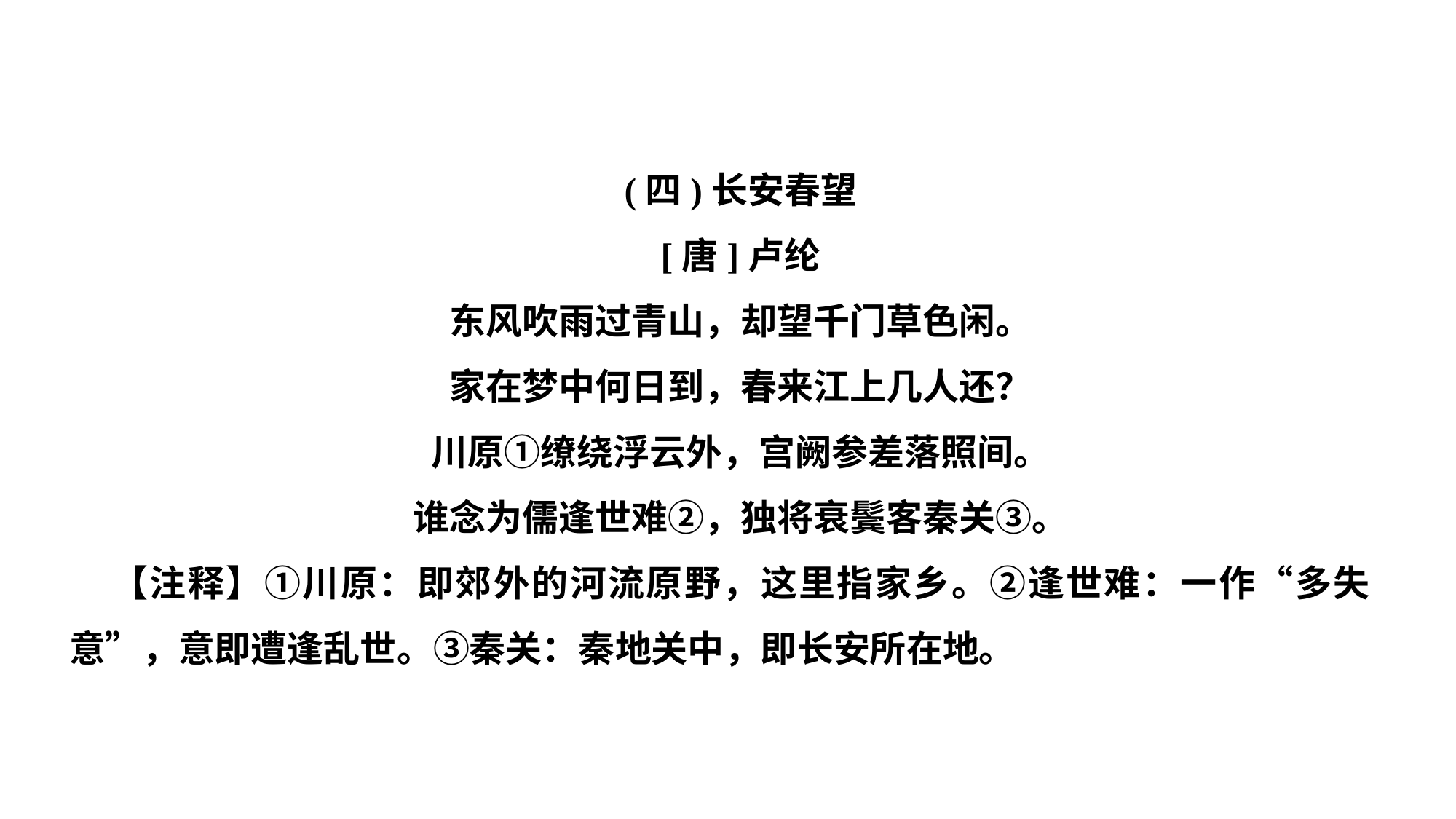

(四)长安春望
[唐]卢纶
东风吹雨过青山，却望千门草色闲。
家在梦中何日到，春来江上几人还？
川原①缭绕浮云外，宫阙参差落照间。
谁念为儒逢世难②，独将衰鬓客秦关③。
【注释】①川原：即郊外的河流原野，这里指家乡。②逢世难：一作“多失意”，意即遭逢乱世。③秦关：秦地关中，即长安所在地。